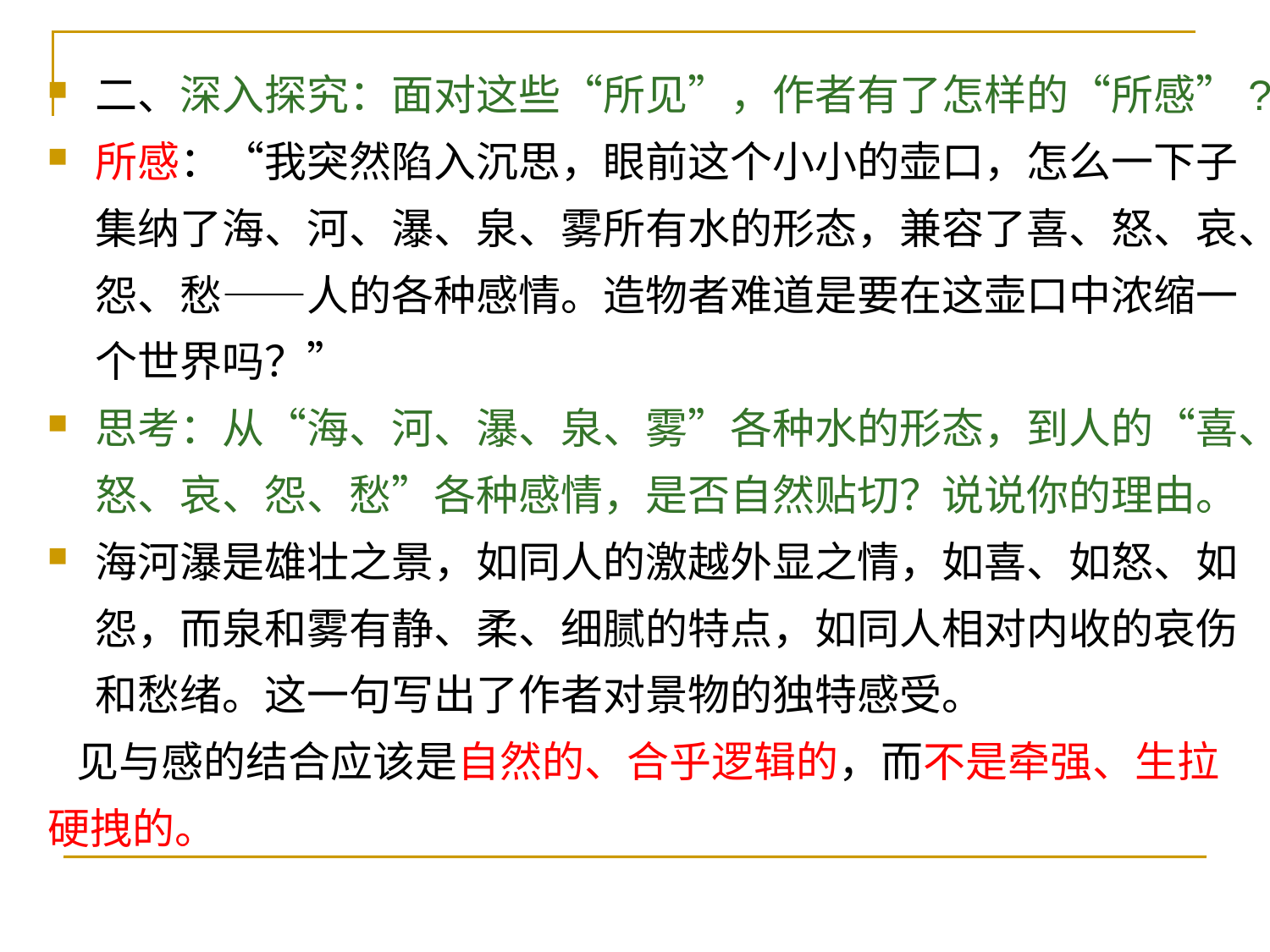

二、深入探究：面对这些“所见”，作者有了怎样的“所感”?
所感：“我突然陷入沉思，眼前这个小小的壶口，怎么一下子集纳了海、河、瀑、泉、雾所有水的形态，兼容了喜、怒、哀、怨、愁——人的各种感情。造物者难道是要在这壶口中浓缩一个世界吗？”
思考：从“海、河、瀑、泉、雾”各种水的形态，到人的“喜、怒、哀、怨、愁”各种感情，是否自然贴切？说说你的理由。
海河瀑是雄壮之景，如同人的激越外显之情，如喜、如怒、如怨，而泉和雾有静、柔、细腻的特点，如同人相对内收的哀伤和愁绪。这一句写出了作者对景物的独特感受。
  见与感的结合应该是自然的、合乎逻辑的，而不是牵强、生拉硬拽的。